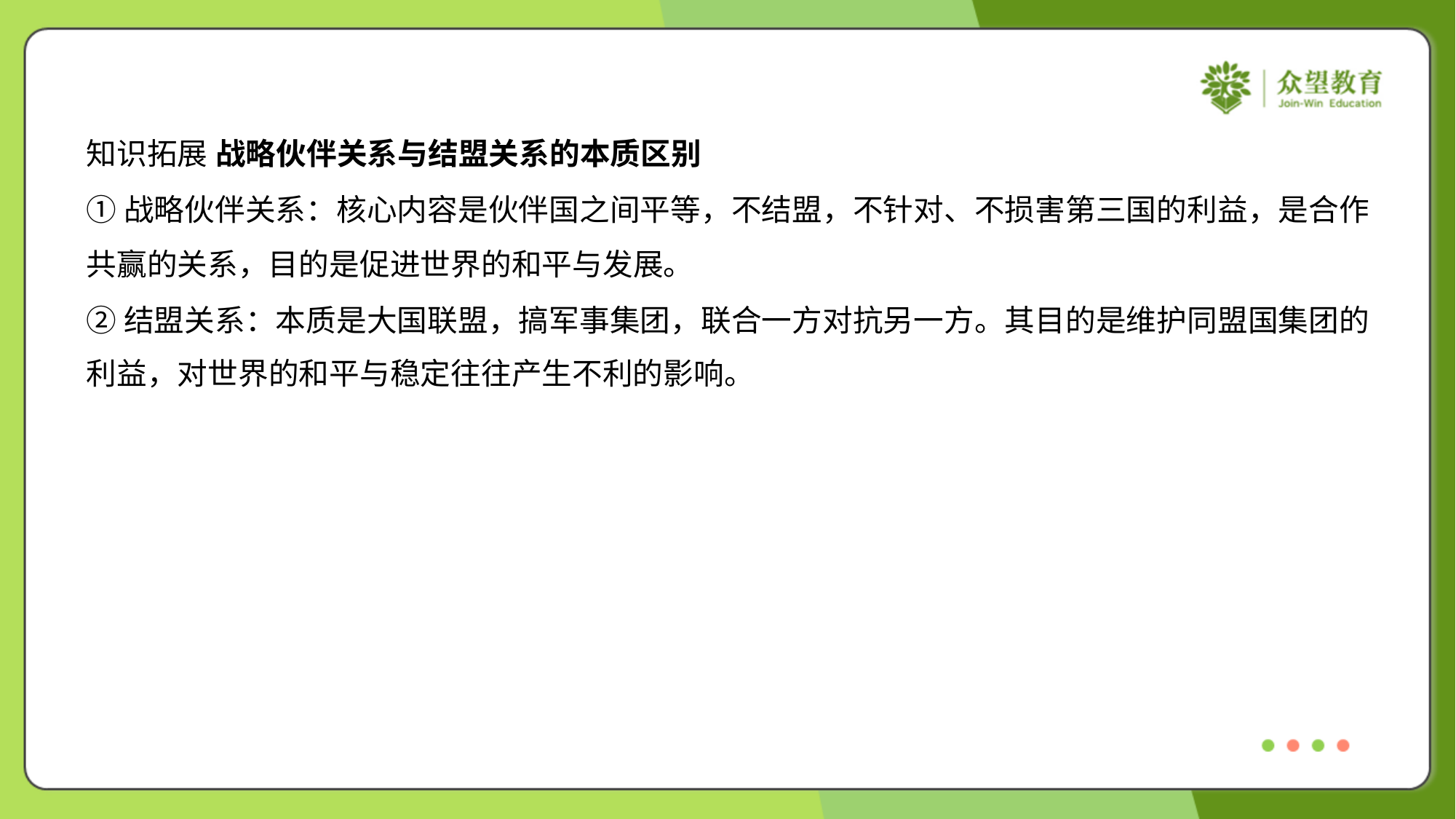

知识拓展 战略伙伴关系与结盟关系的本质区别
①战略伙伴关系：核心内容是伙伴国之间平等，不结盟，不针对、不损害第三国的利益，是合作
共赢的关系，目的是促进世界的和平与发展。
②结盟关系：本质是大国联盟，搞军事集团，联合一方对抗另一方。其目的是维护同盟国集团的
利益，对世界的和平与稳定往往产生不利的影响。